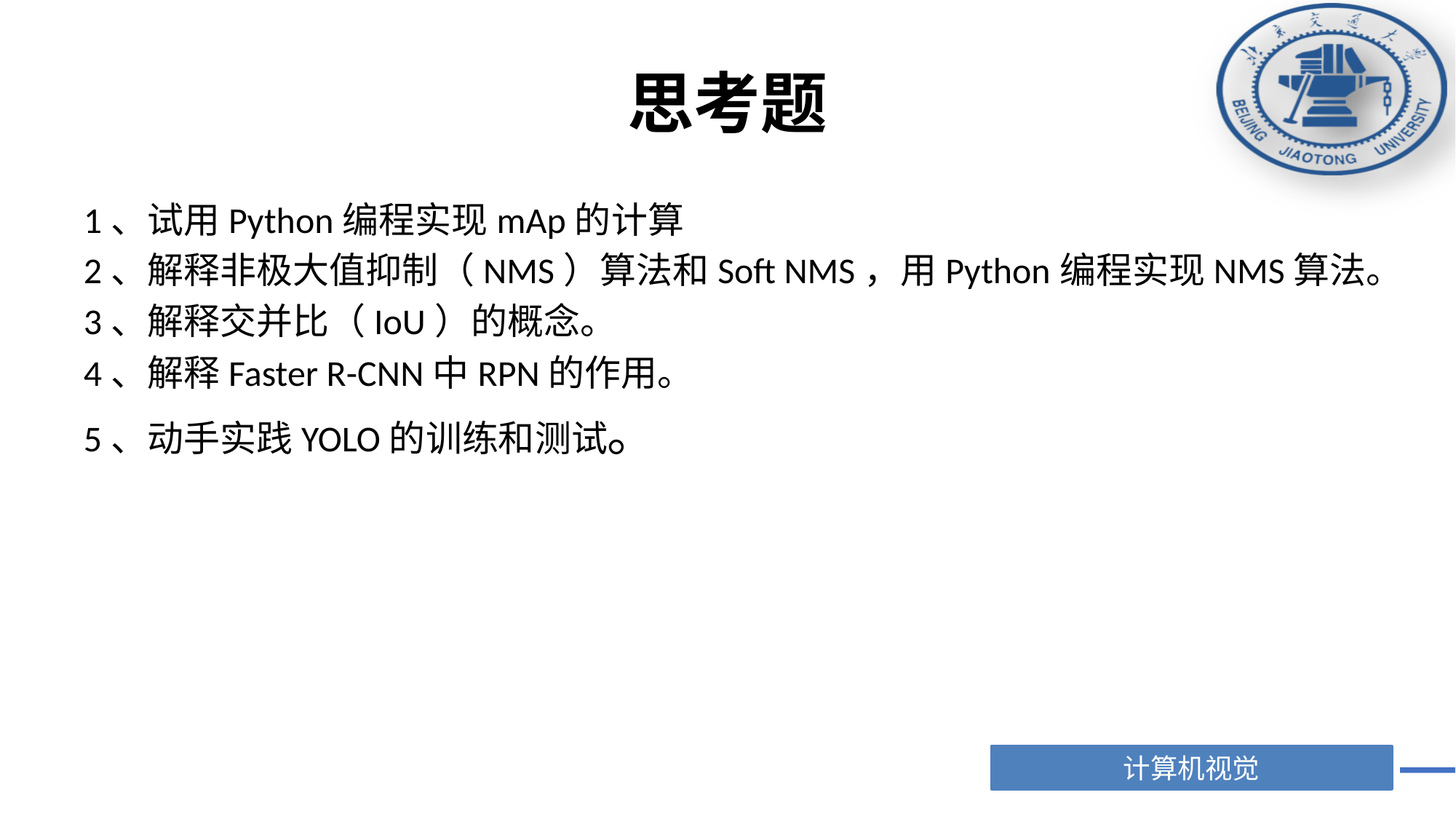

# 思考题
1、试用Python编程实现mAp的计算
2、解释非极大值抑制（NMS）算法和Soft NMS，用Python编程实现NMS算法。
3、解释交并比（IoU）的概念。
4、解释Faster R-CNN中RPN的作用。
5、动手实践YOLO的训练和测试。